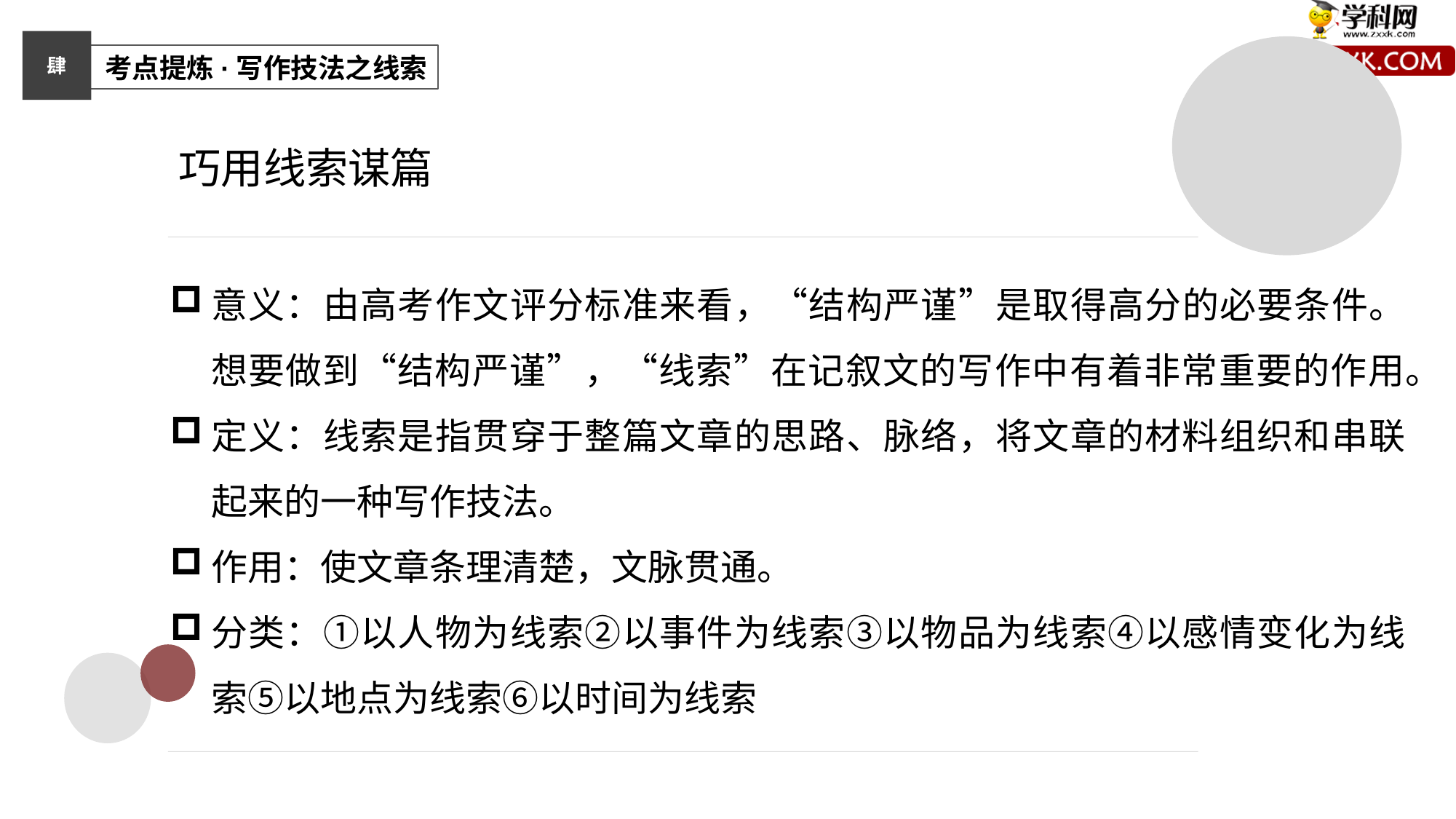

肆

  考点提炼·写作技法之线索
巧用线索谋篇
意义：由高考作文评分标准来看，“结构严谨”是取得高分的必要条件。想要做到“结构严谨”，“线索”在记叙文的写作中有着非常重要的作用。
定义：线索是指贯穿于整篇文章的思路、脉络，将文章的材料组织和串联起来的一种写作技法。
作用：使文章条理清楚，文脉贯通。
分类：①以人物为线索②以事件为线索③以物品为线索④以感情变化为线索⑤以地点为线索⑥以时间为线索